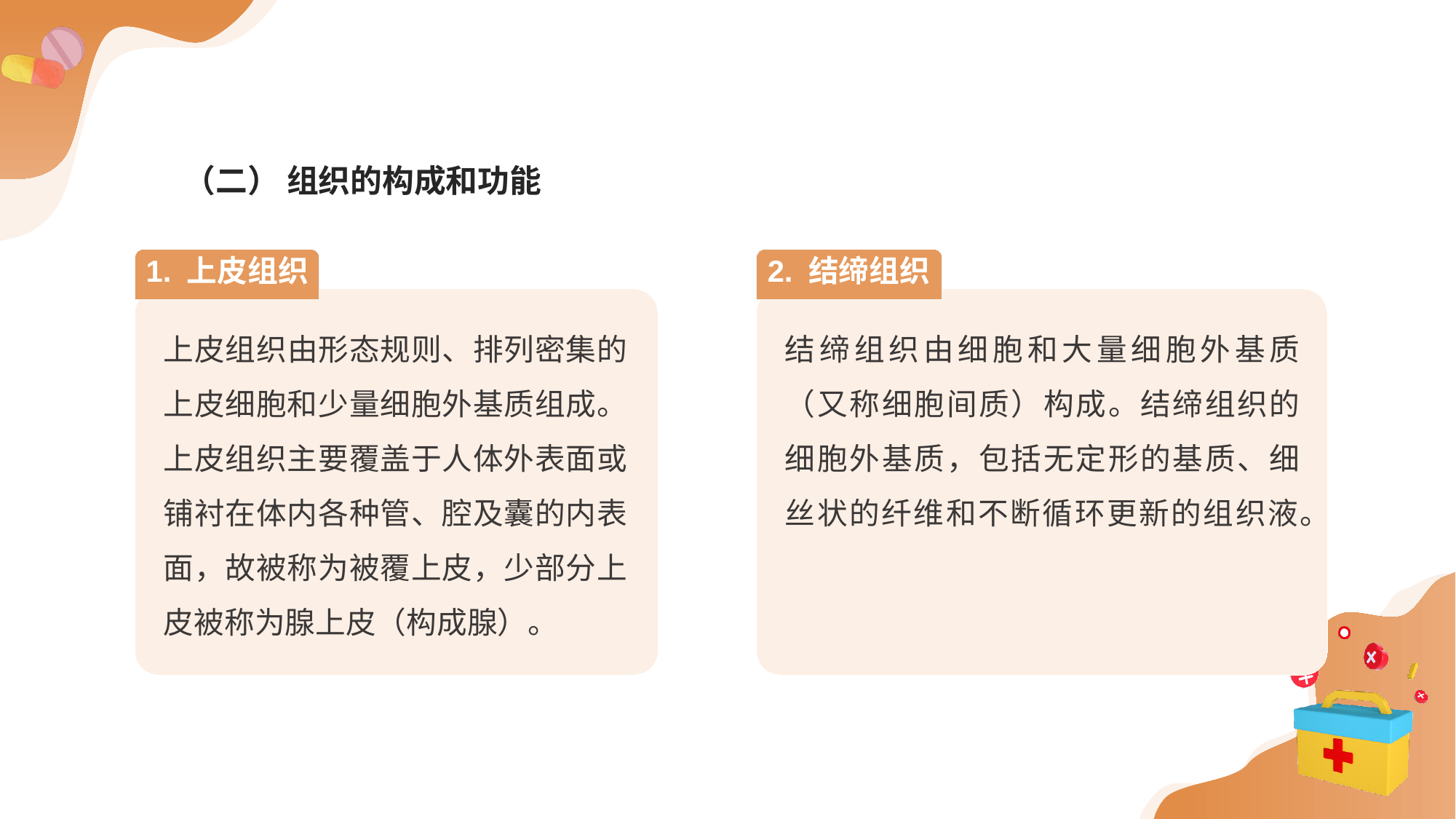

（二） 组织的构成和功能
1. 上皮组织
2. 结缔组织

上皮组织由形态规则、排列密集的上皮细胞和少量细胞外基质组成。上皮组织主要覆盖于人体外表面或铺衬在体内各种管、腔及囊的内表面，故被称为被覆上皮，少部分上皮被称为腺上皮（构成腺）。
结缔组织由细胞和大量细胞外基质（又称细胞间质）构成。结缔组织的细胞外基质，包括无定形的基质、细丝状的纤维和不断循环更新的组织液。